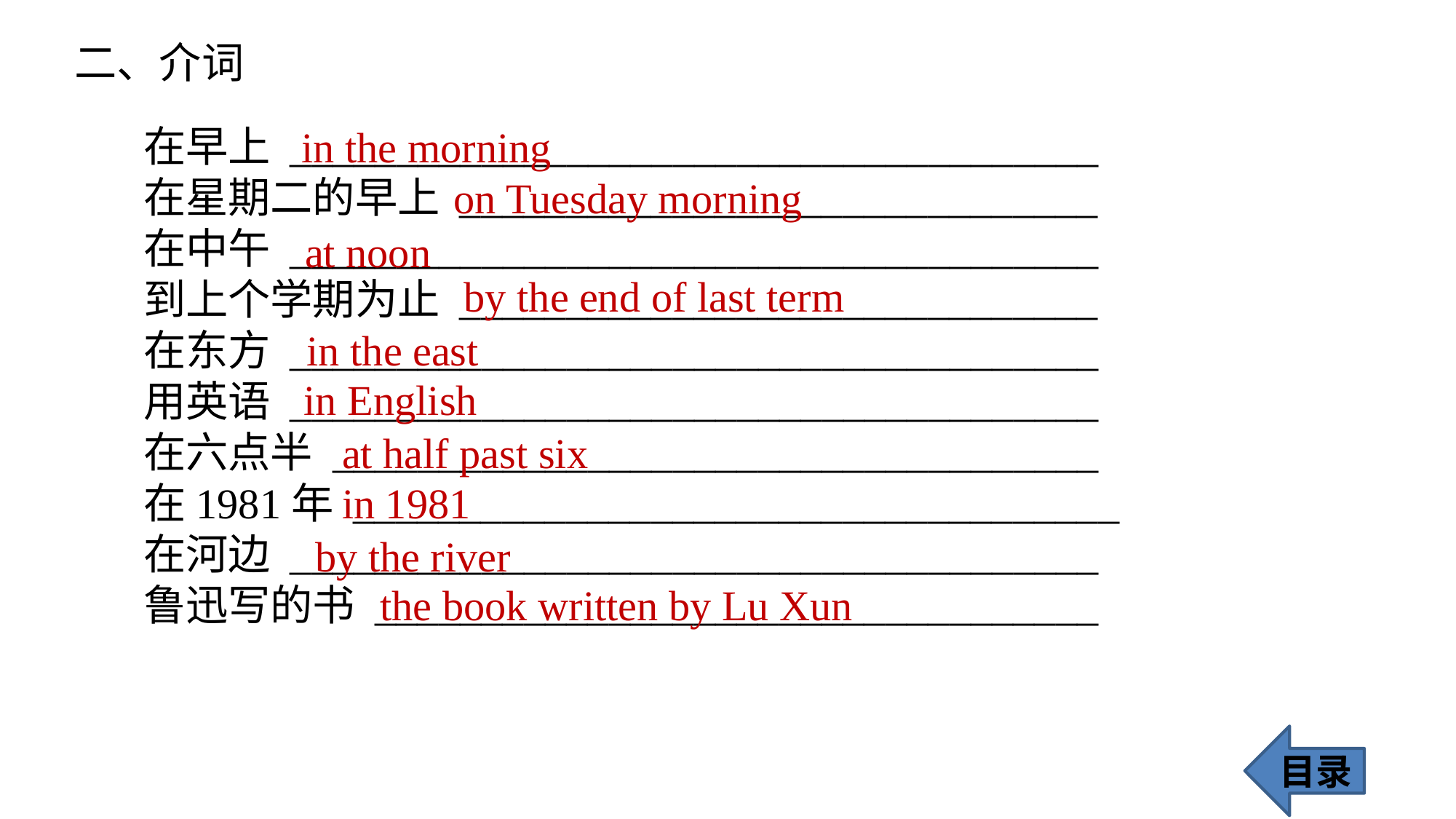

二、介词
在早上 ______________________________________
在星期二的早上 ______________________________
在中午 ______________________________________
到上个学期为止 ______________________________
在东方 ______________________________________
用英语 ______________________________________
在六点半 ____________________________________
在1981年 ____________________________________
在河边 ______________________________________
鲁迅写的书 __________________________________
in the morning
on Tuesday morning
 at noon
 by the end of last term
 in the east
in English
at half past six
in 1981
by the river
the book written by Lu Xun
目录
72